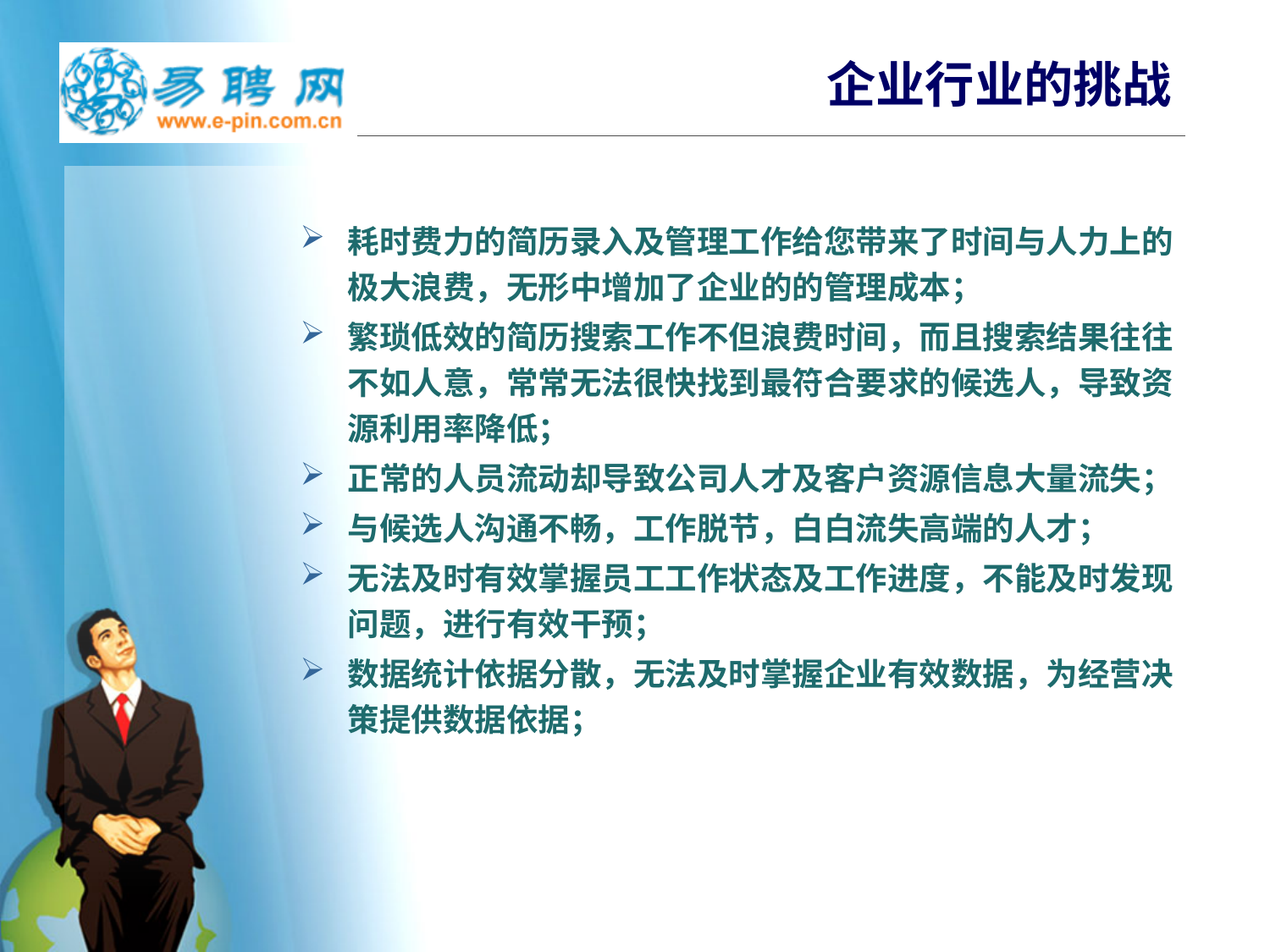

# 企业行业的挑战
耗时费力的简历录入及管理工作给您带来了时间与人力上的极大浪费，无形中增加了企业的的管理成本；
繁琐低效的简历搜索工作不但浪费时间，而且搜索结果往往不如人意，常常无法很快找到最符合要求的候选人，导致资源利用率降低；
正常的人员流动却导致公司人才及客户资源信息大量流失；
与候选人沟通不畅，工作脱节，白白流失高端的人才；
无法及时有效掌握员工工作状态及工作进度，不能及时发现问题，进行有效干预；
数据统计依据分散，无法及时掌握企业有效数据，为经营决策提供数据依据；